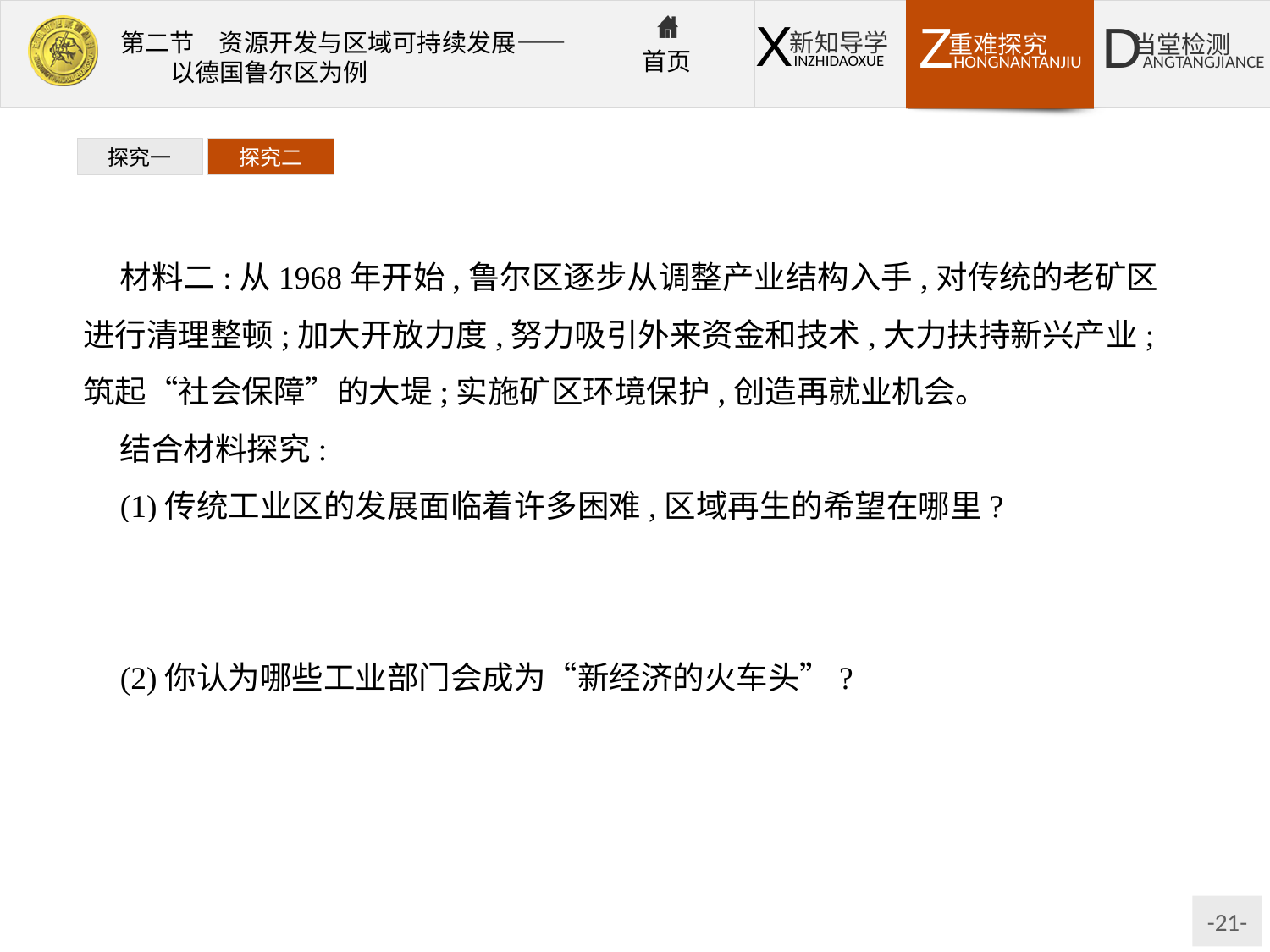

探究一
探究二
材料二:从1968年开始,鲁尔区逐步从调整产业结构入手,对传统的老矿区进行清理整顿;加大开放力度,努力吸引外来资金和技术,大力扶持新兴产业;筑起“社会保障”的大堤;实施矿区环境保护,创造再就业机会。
结合材料探究:
(1)传统工业区的发展面临着许多困难,区域再生的希望在哪里?
提示基础设施好,与国内外联系广泛,有传统的市场和贸易渠道,科研力量较强。从外部条件来看,国家政策、资金和技术的支持。
(2)你认为哪些工业部门会成为“新经济的火车头”?
提示以传统工业为基础的机械类、精细化工类企业和相关的高新技术企业。